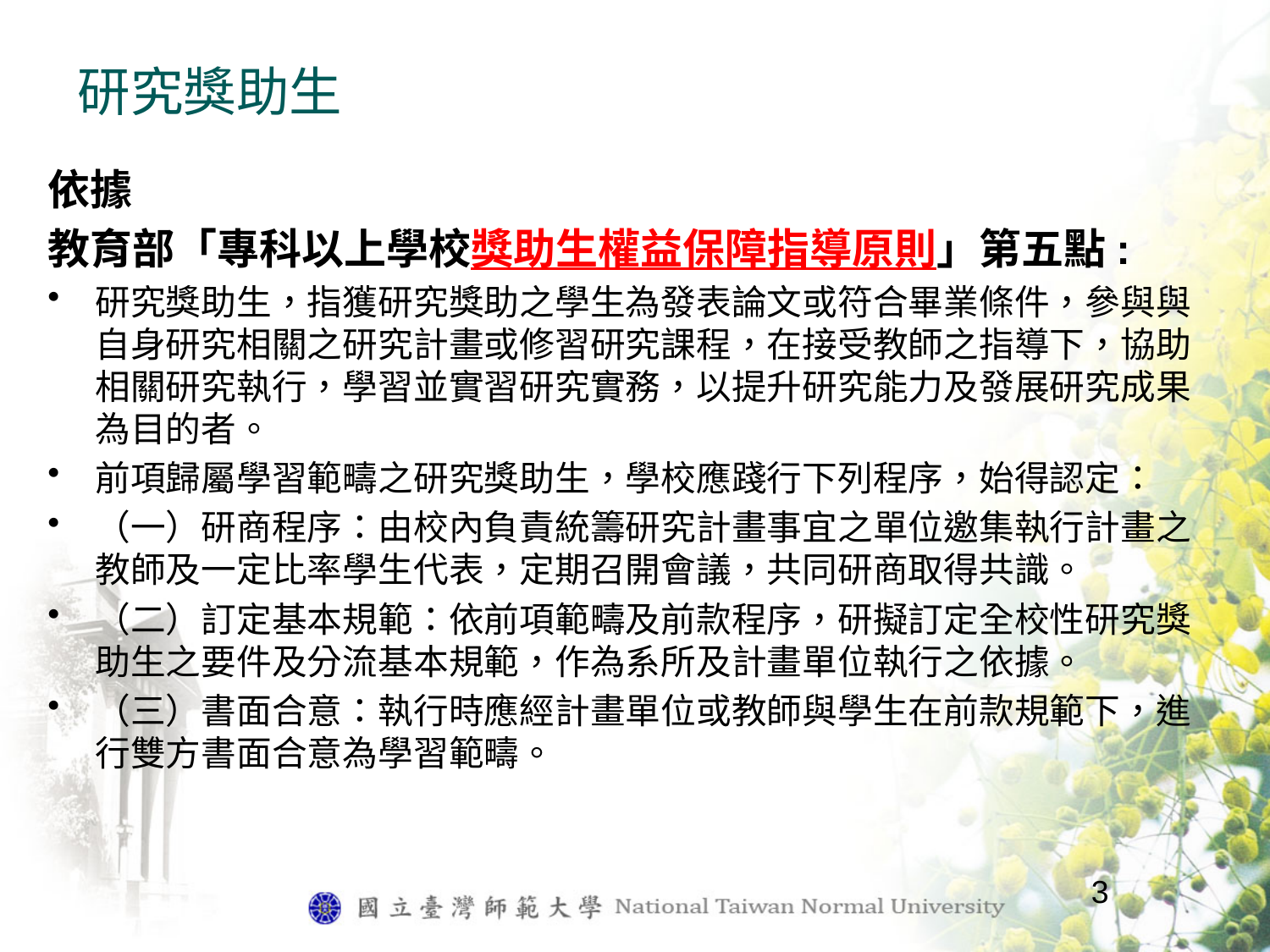

# 研究獎助生
依據
教育部「專科以上學校獎助生權益保障指導原則」第五點:
研究獎助生，指獲研究獎助之學生為發表論文或符合畢業條件，參與與自身研究相關之研究計畫或修習研究課程，在接受教師之指導下，協助相關研究執行，學習並實習研究實務，以提升研究能力及發展研究成果為目的者。
前項歸屬學習範疇之研究獎助生，學校應踐行下列程序，始得認定：
（一）研商程序：由校內負責統籌研究計畫事宜之單位邀集執行計畫之教師及一定比率學生代表，定期召開會議，共同研商取得共識。
（二）訂定基本規範：依前項範疇及前款程序，研擬訂定全校性研究獎助生之要件及分流基本規範，作為系所及計畫單位執行之依據。
（三）書面合意：執行時應經計畫單位或教師與學生在前款規範下，進行雙方書面合意為學習範疇。